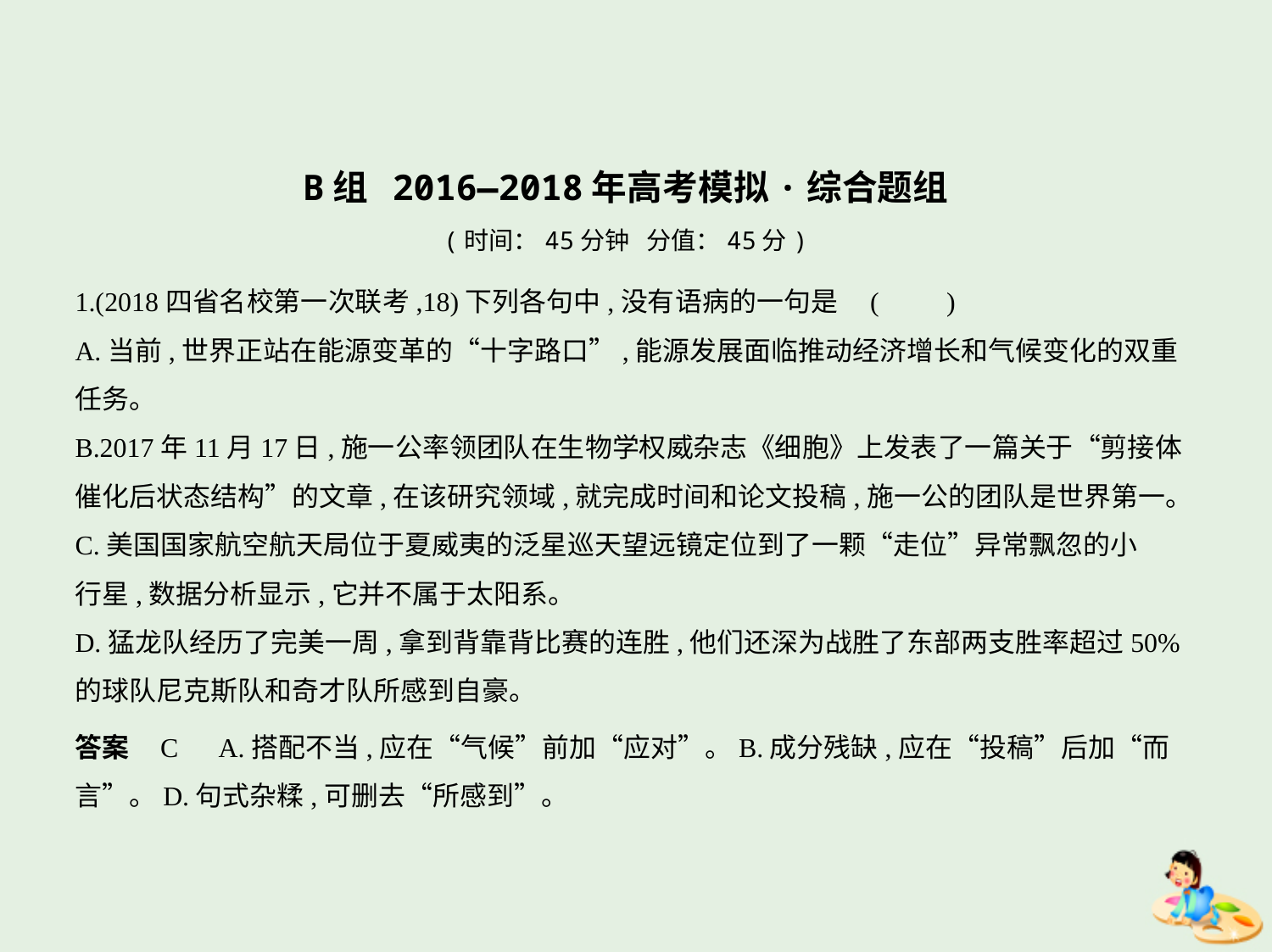

B组  2016—2018年高考模拟·综合题组
(时间：45分钟   分值：45分)
1.(2018四省名校第一次联考,18)下列各句中,没有语病的一句是 (　　)
A.当前,世界正站在能源变革的“十字路口”,能源发展面临推动经济增长和气候变化的双重
任务。
B.2017年11月17日,施一公率领团队在生物学权威杂志《细胞》上发表了一篇关于“剪接体
催化后状态结构”的文章,在该研究领域,就完成时间和论文投稿,施一公的团队是世界第一。
C.美国国家航空航天局位于夏威夷的泛星巡天望远镜定位到了一颗“走位”异常飘忽的小
行星,数据分析显示,它并不属于太阳系。
D.猛龙队经历了完美一周,拿到背靠背比赛的连胜,他们还深为战胜了东部两支胜率超过50%
的球队尼克斯队和奇才队所感到自豪。
答案    C　A.搭配不当,应在“气候”前加“应对”。B.成分残缺,应在“投稿”后加“而
言”。D.句式杂糅,可删去“所感到”。